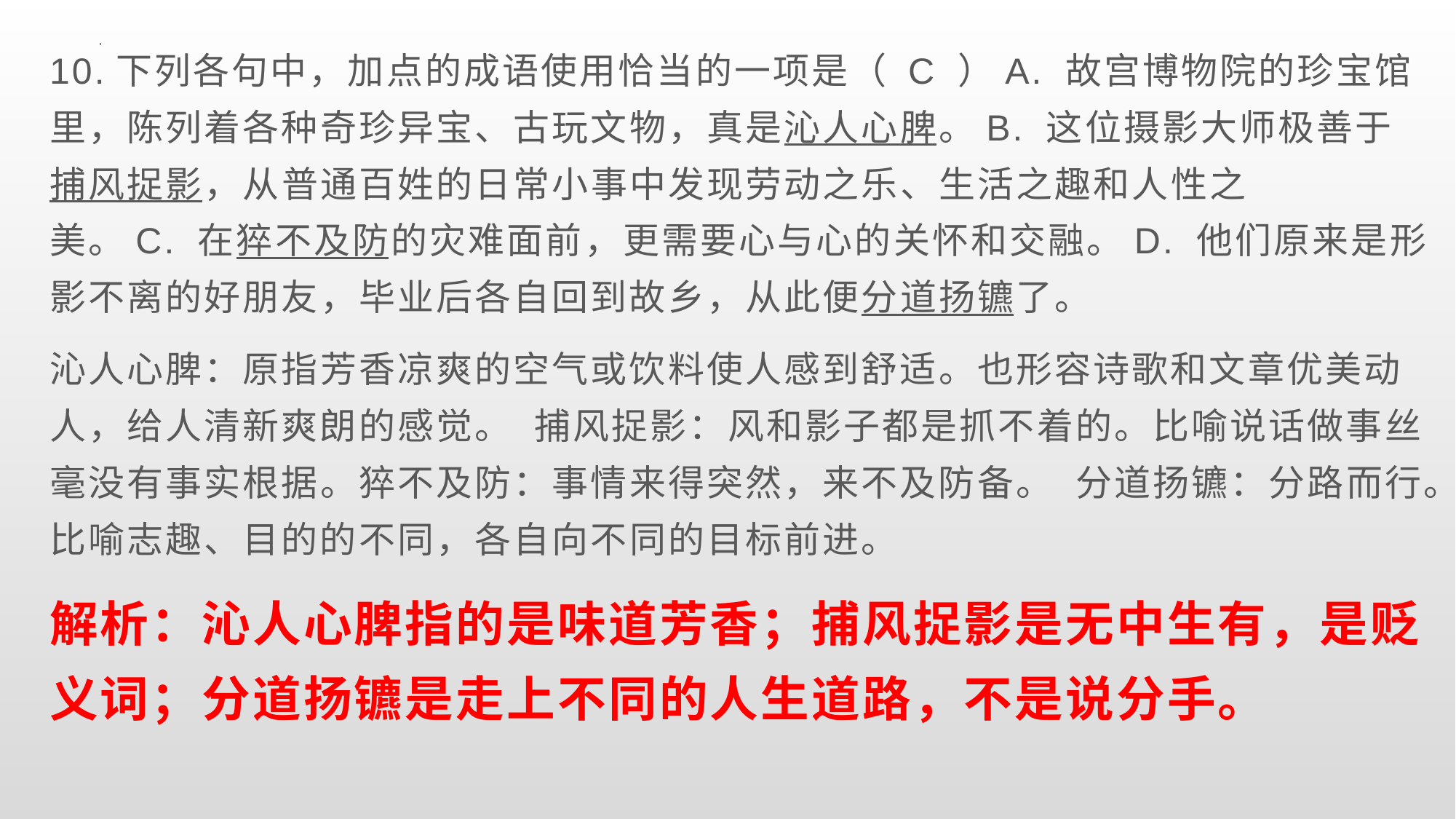

10.下列各句中，加点的成语使用恰当的一项是（ C ）A. 故宫博物院的珍宝馆里，陈列着各种奇珍异宝、古玩文物，真是沁人心脾。B. 这位摄影大师极善于捕风捉影，从普通百姓的日常小事中发现劳动之乐、生活之趣和人性之美。C. 在猝不及防的灾难面前，更需要心与心的关怀和交融。D. 他们原来是形影不离的好朋友，毕业后各自回到故乡，从此便分道扬镳了。
沁人心脾：原指芳香凉爽的空气或饮料使人感到舒适。也形容诗歌和文章优美动人，给人清新爽朗的感觉。  捕风捉影：风和影子都是抓不着的。比喻说话做事丝毫没有事实根据。猝不及防：事情来得突然，来不及防备。  分道扬镳：分路而行。比喻志趣、目的的不同，各自向不同的目标前进。
解析：沁人心脾指的是味道芳香；捕风捉影是无中生有，是贬义词；分道扬镳是走上不同的人生道路，不是说分手。